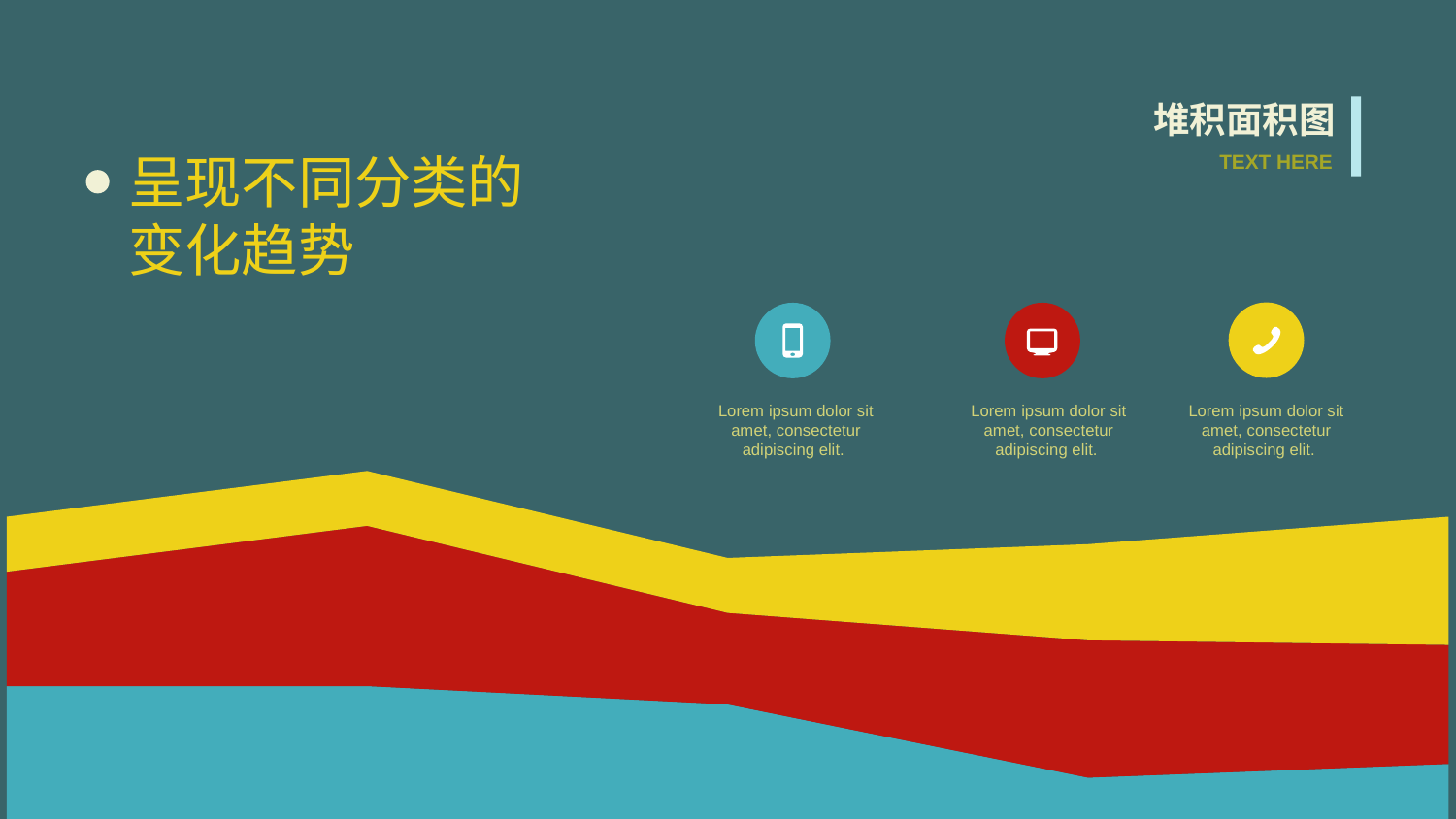

堆积面积图

呈现不同分类的变化趋势
TEXT HERE

Lorem ipsum dolor sit amet, consectetur adipiscing elit.
Lorem ipsum dolor sit amet, consectetur adipiscing elit.
Lorem ipsum dolor sit amet, consectetur adipiscing elit.

### Chart

| Category |  |  |  |
|---|---|---|---|